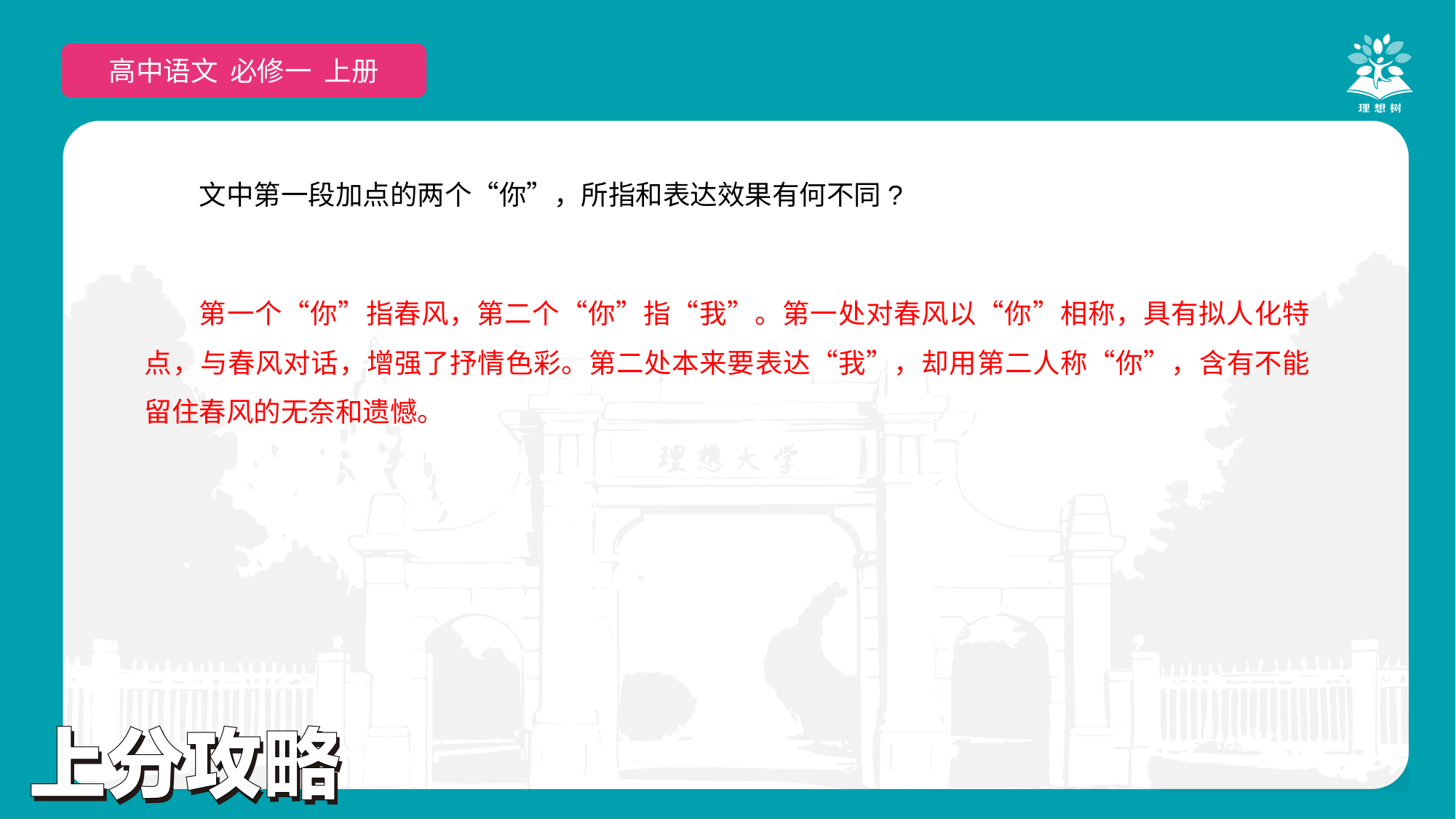

高中语文  必修一  上册
文中第一段加点的两个“你”，所指和表达效果有何不同?
第一个“你”指春风，第二个“你”指“我”。第一处对春风以“你”相称，具有拟人化特点，与春风对话，增强了抒情色彩。第二处本来要表达“我”，却用第二人称“你”，含有不能留住春风的无奈和遗憾。